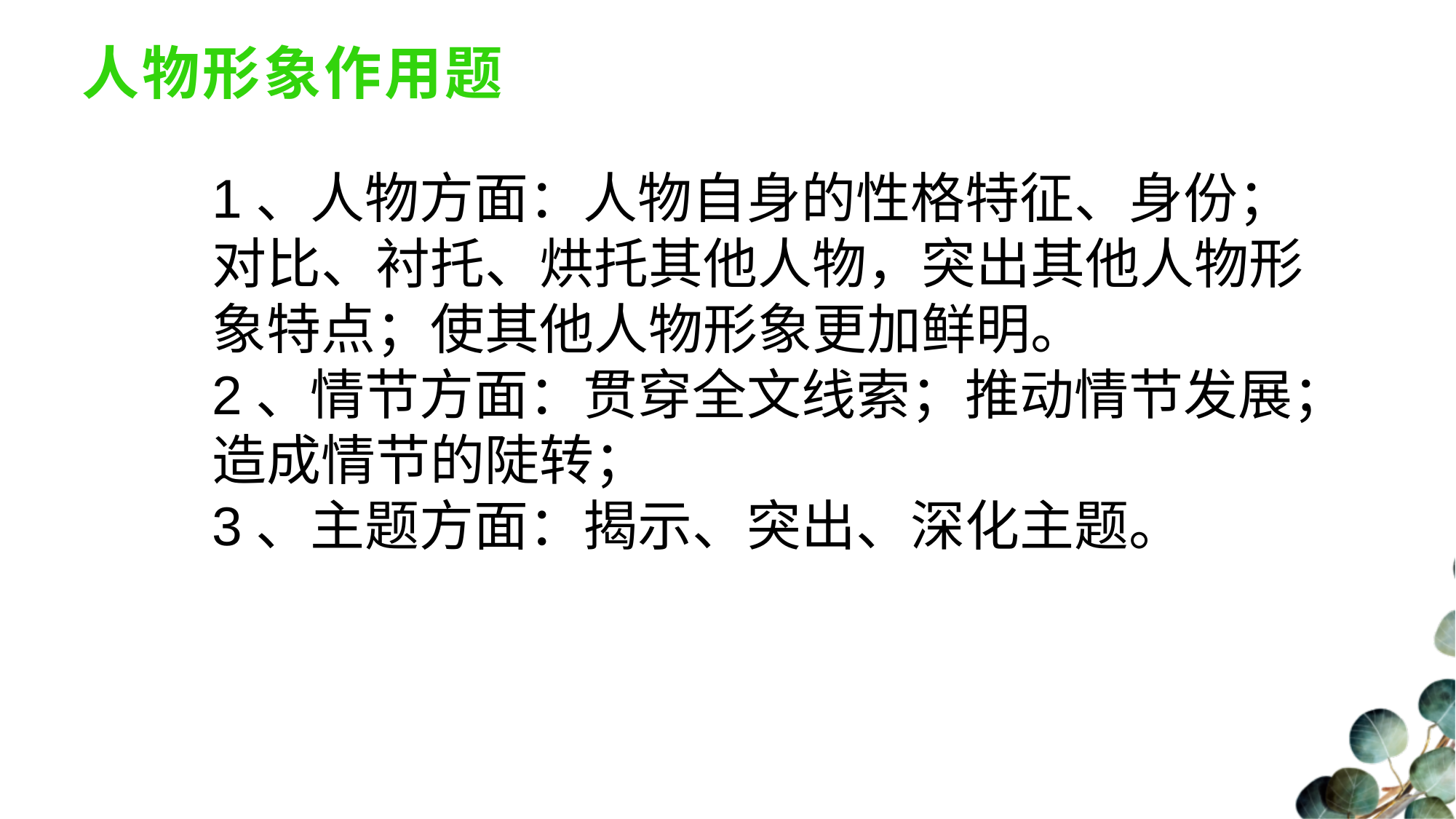

# 人物形象作用题
1、人物方面：人物自身的性格特征、身份；对比、衬托、烘托其他人物，突出其他人物形象特点；使其他人物形象更加鲜明。
2、情节方面：贯穿全文线索；推动情节发展；造成情节的陡转；
3、主题方面：揭示、突出、深化主题。